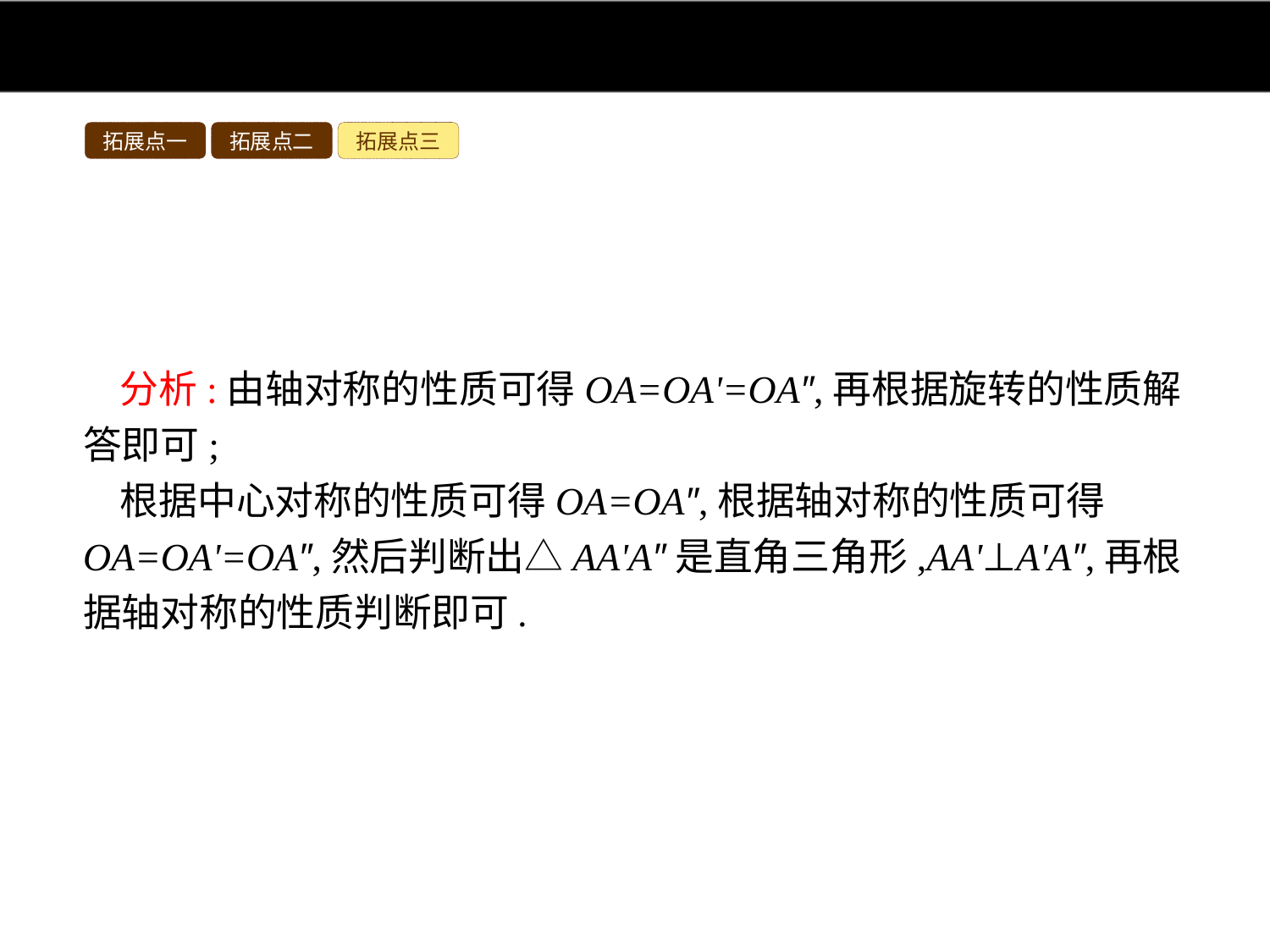

拓展点一
拓展点二
拓展点三
分析:由轴对称的性质可得OA=OA'=OA″,再根据旋转的性质解答即可;
根据中心对称的性质可得OA=OA″,根据轴对称的性质可得OA=OA'=OA″,然后判断出△AA'A″是直角三角形,AA'⊥A'A″,再根据轴对称的性质判断即可.